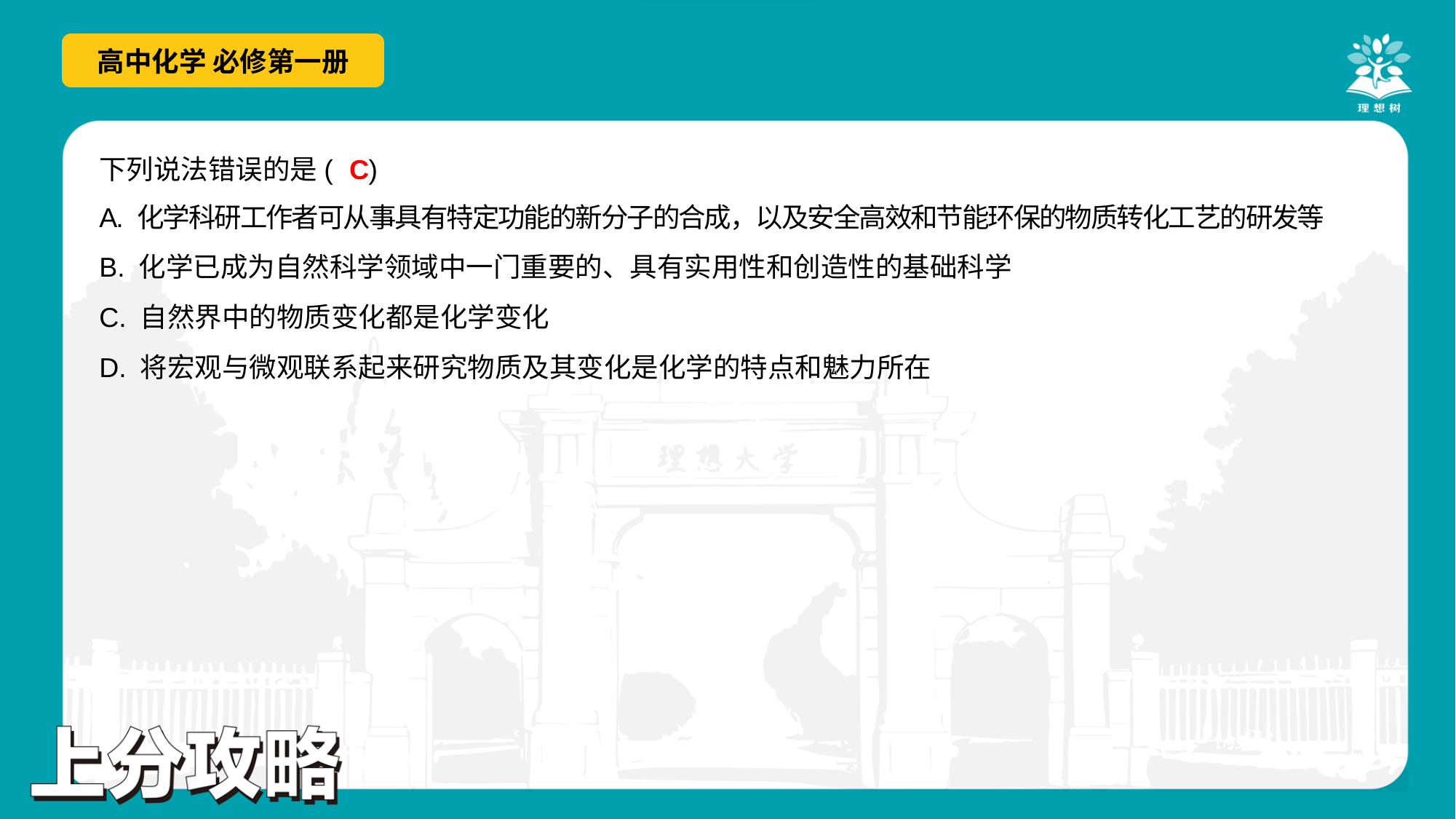

C
下列说法错误的是(     )
A. 化学科研工作者可从事具有特定功能的新分子的合成，以及安全高效和节能环保的物质转化工艺的研发等
B. 化学已成为自然科学领域中一门重要的、具有实用性和创造性的基础科学
C. 自然界中的物质变化都是化学变化
D. 将宏观与微观联系起来研究物质及其变化是化学的特点和魅力所在